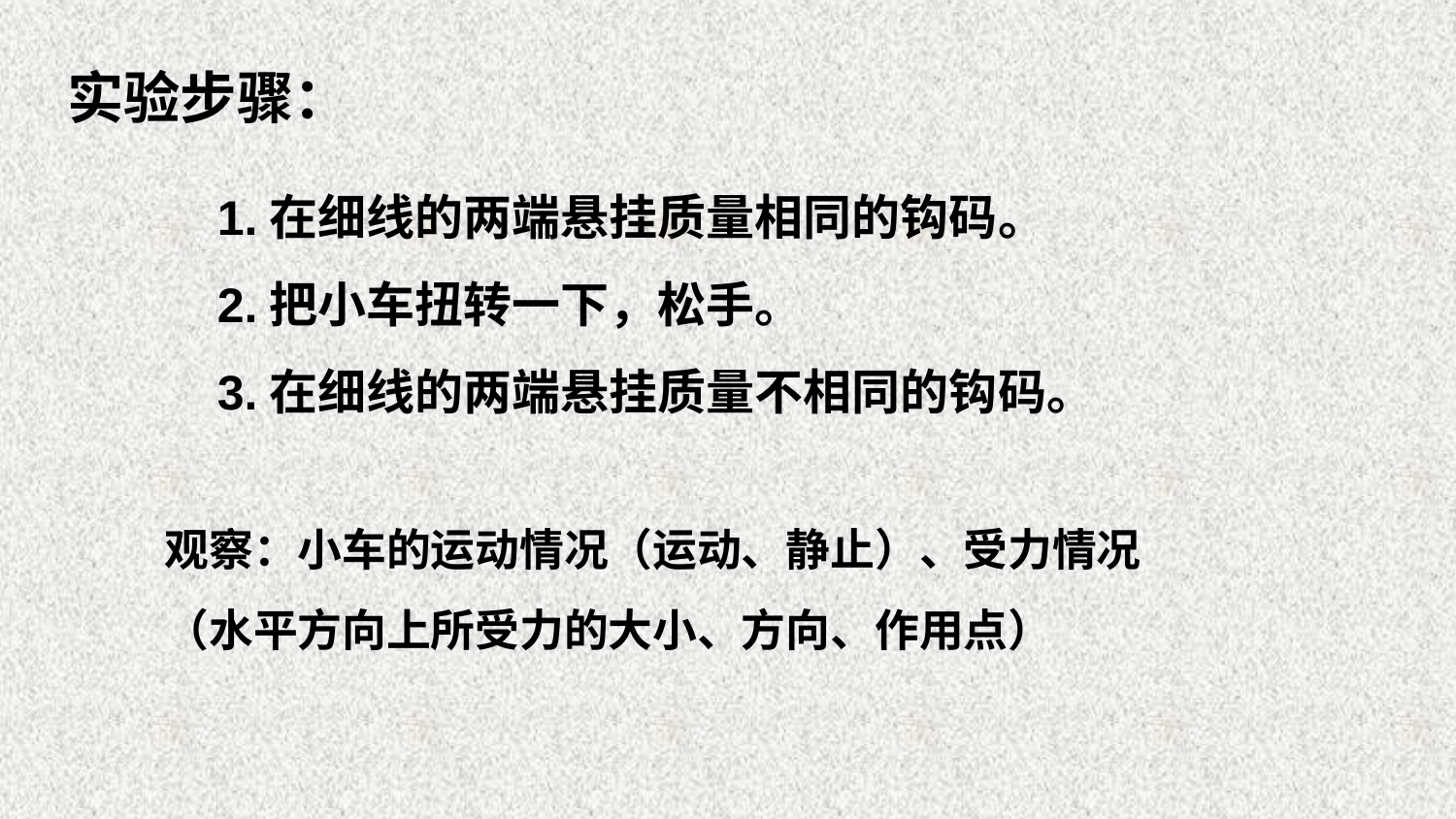

实验步骤：
1.在细线的两端悬挂质量相同的钩码。
2.把小车扭转一下，松手。
3.在细线的两端悬挂质量不相同的钩码。
观察：小车的运动情况（运动、静止）、受力情况（水平方向上所受力的大小、方向、作用点）